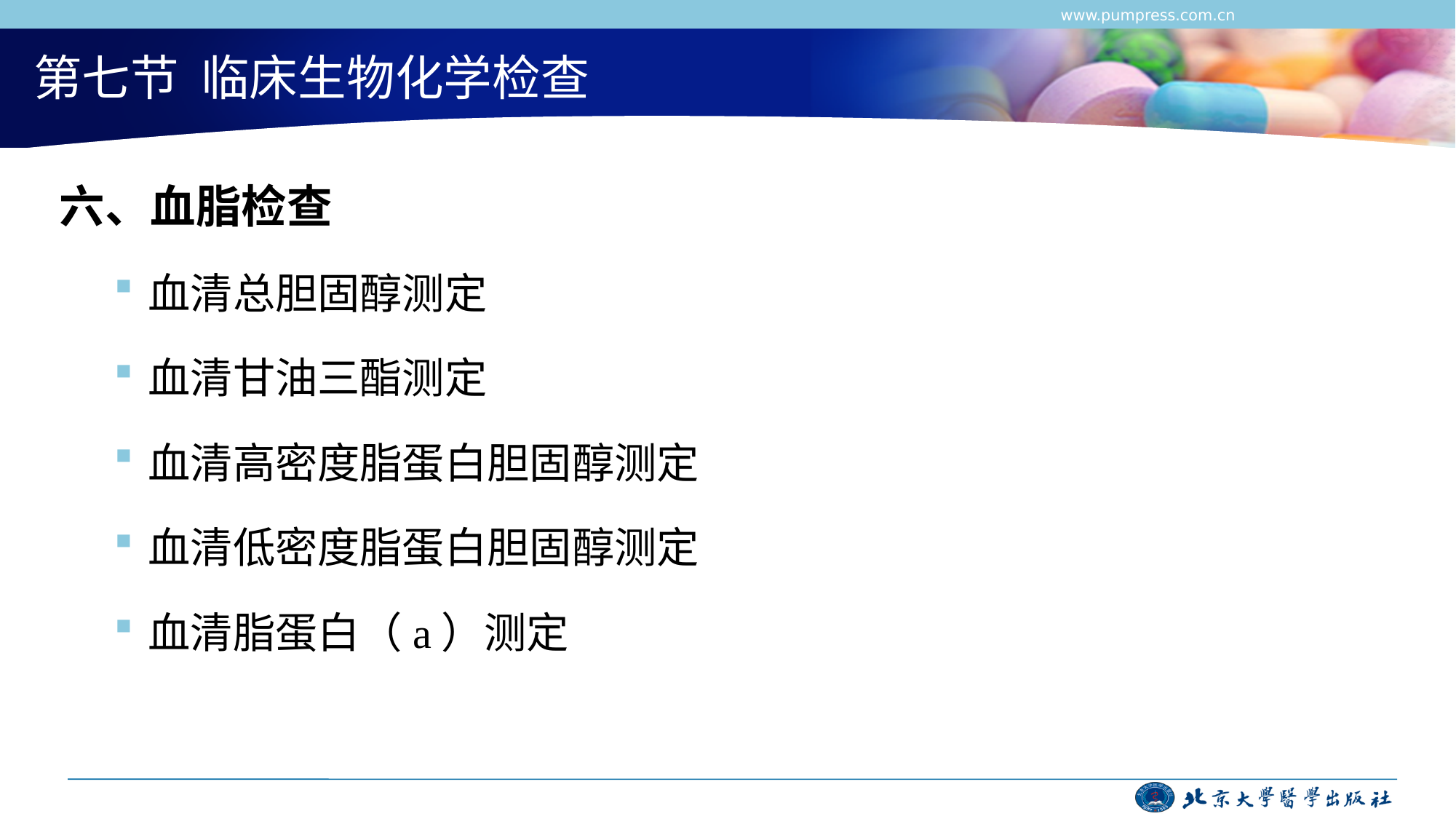

第七节  临床生物化学检查
六、血脂检查
血清总胆固醇测定
血清甘油三酯测定
血清高密度脂蛋白胆固醇测定
血清低密度脂蛋白胆固醇测定
血清脂蛋白（a）测定
www.pumpress.com.cn